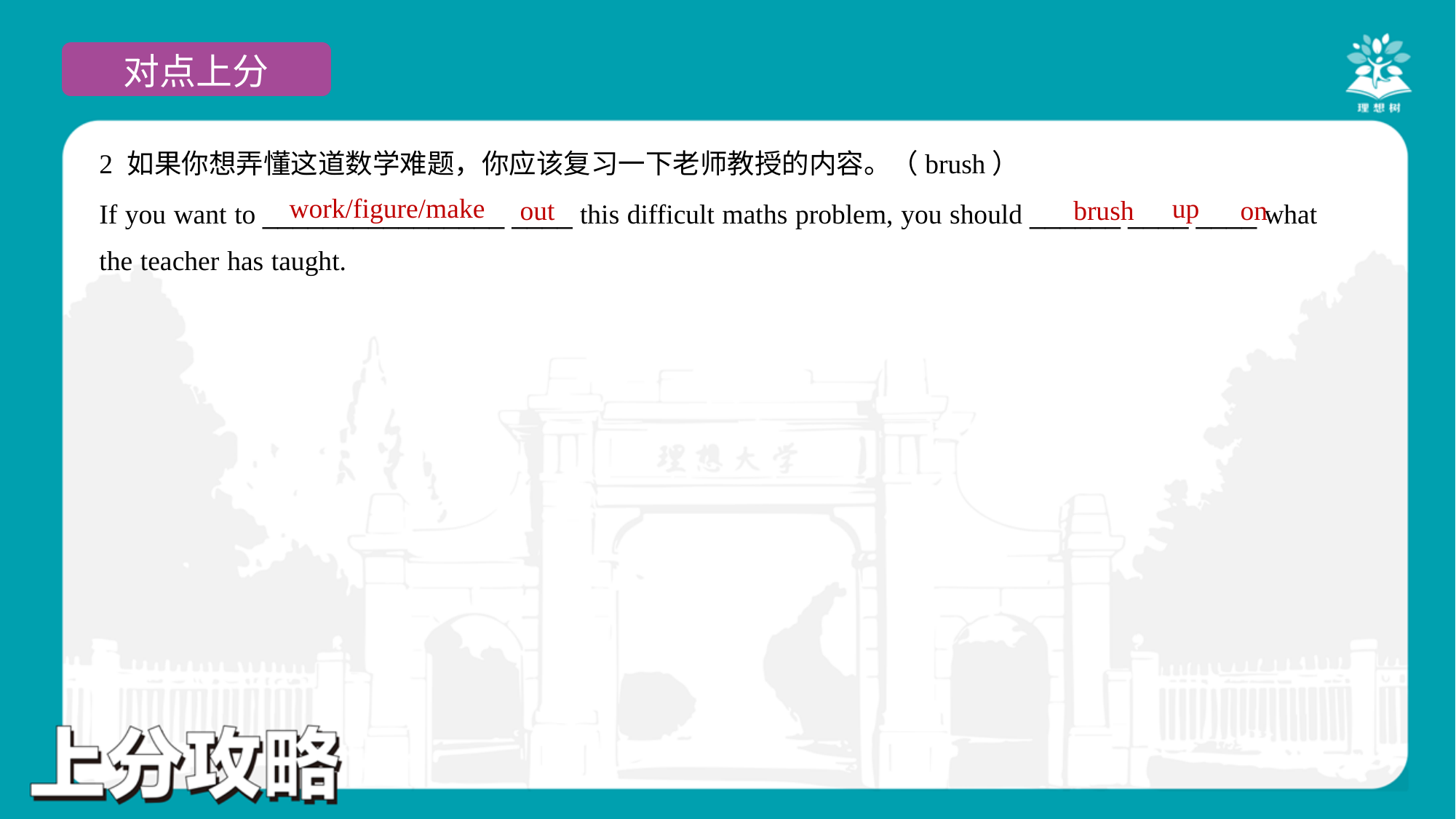

2 如果你想弄懂这道数学难题，你应该复习一下老师教授的内容。（brush）
If you want to ________________ ____ this difficult maths problem, you should ______ ____ ____ what
the teacher has taught.
work/figure/make
up
out
brush
on